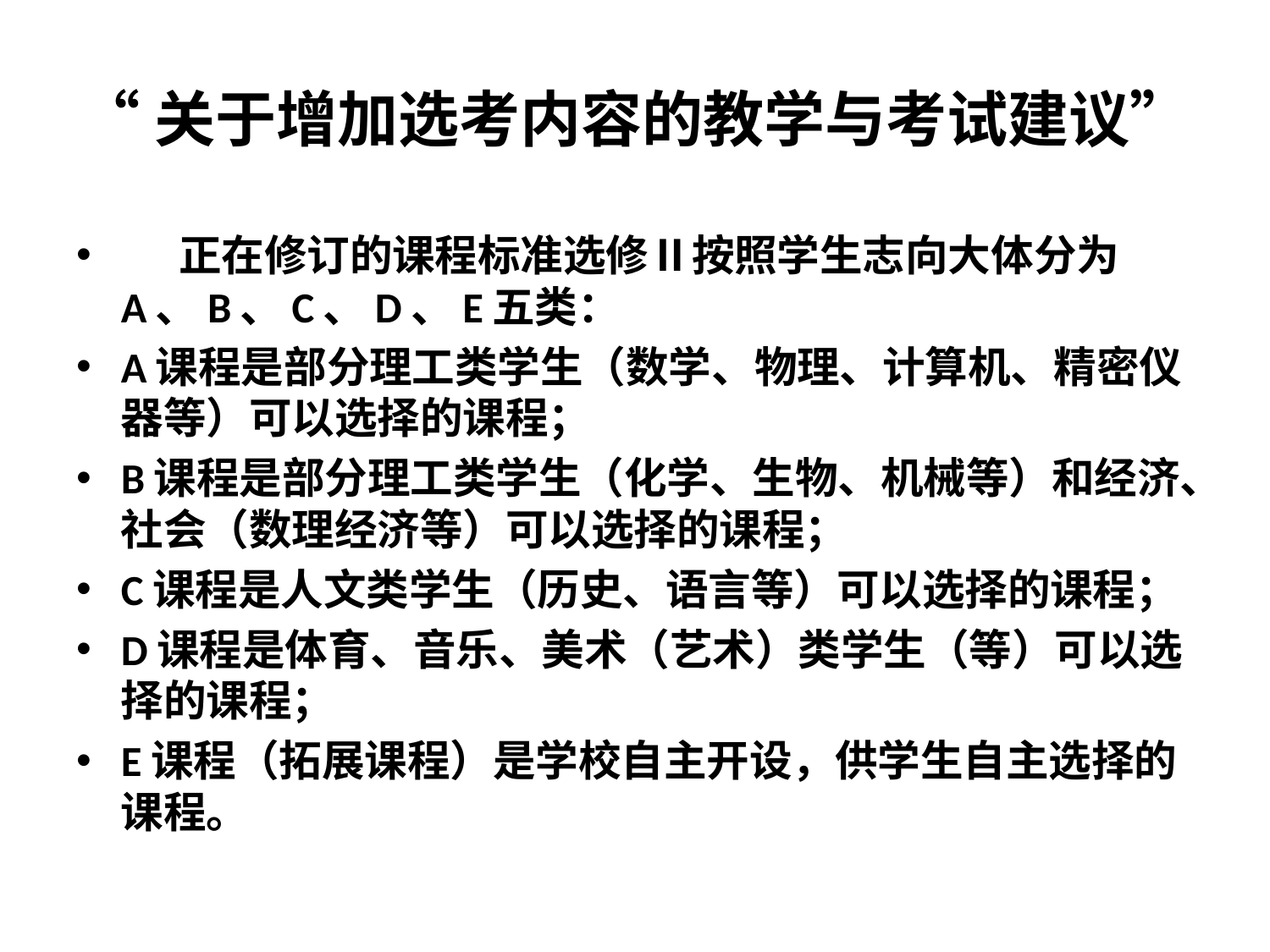

# “关于增加选考内容的教学与考试建议”
     正在修订的课程标准选修Ⅱ按照学生志向大体分为A、B、C、D、E五类：
A课程是部分理工类学生（数学、物理、计算机、精密仪器等）可以选择的课程；
B课程是部分理工类学生（化学、生物、机械等）和经济、社会（数理经济等）可以选择的课程；
C课程是人文类学生（历史、语言等）可以选择的课程；
D课程是体育、音乐、美术（艺术）类学生（等）可以选择的课程；
E课程（拓展课程）是学校自主开设，供学生自主选择的课程。